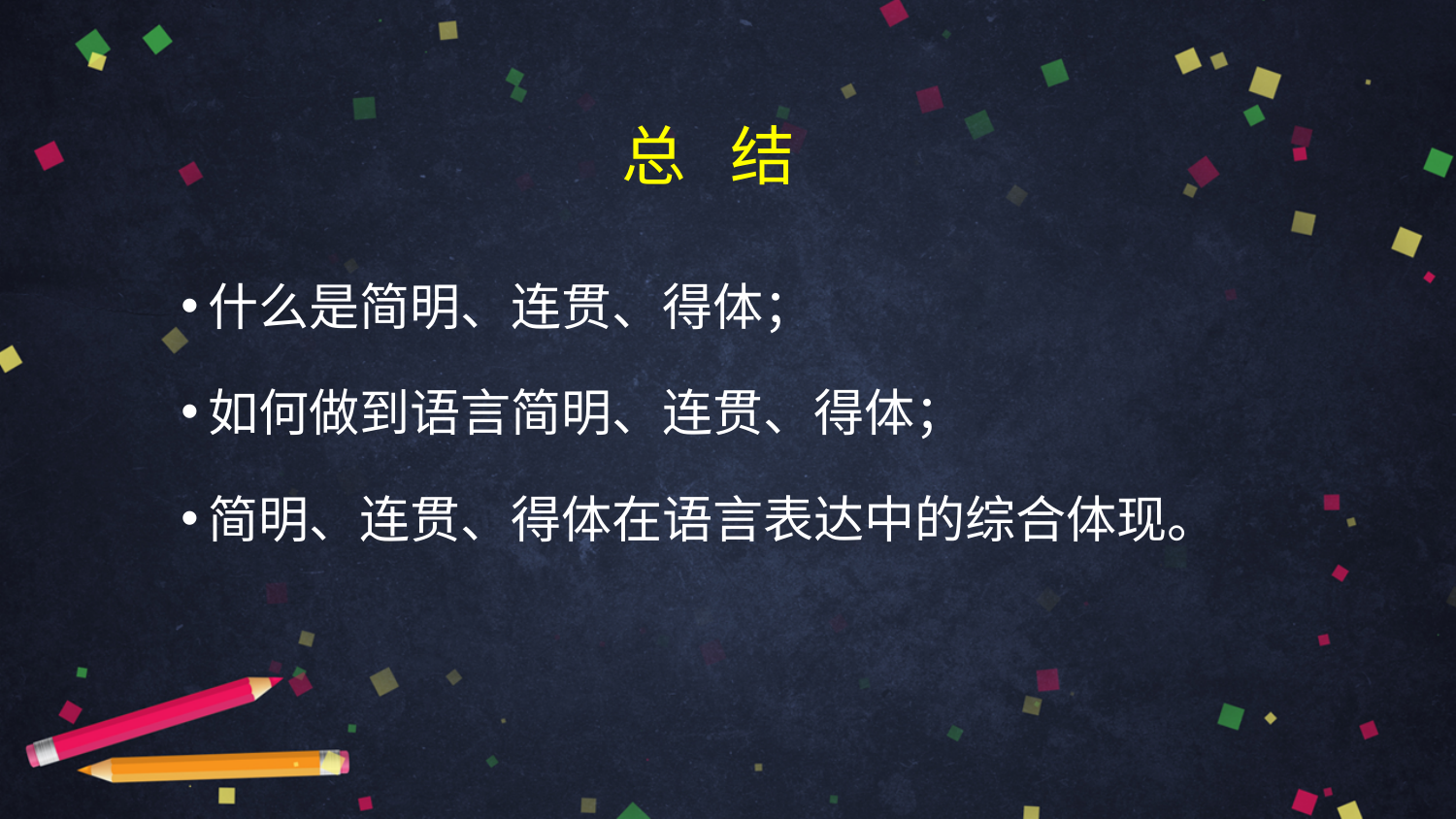

# 总   结
什么是简明、连贯、得体；
如何做到语言简明、连贯、得体；
简明、连贯、得体在语言表达中的综合体现。